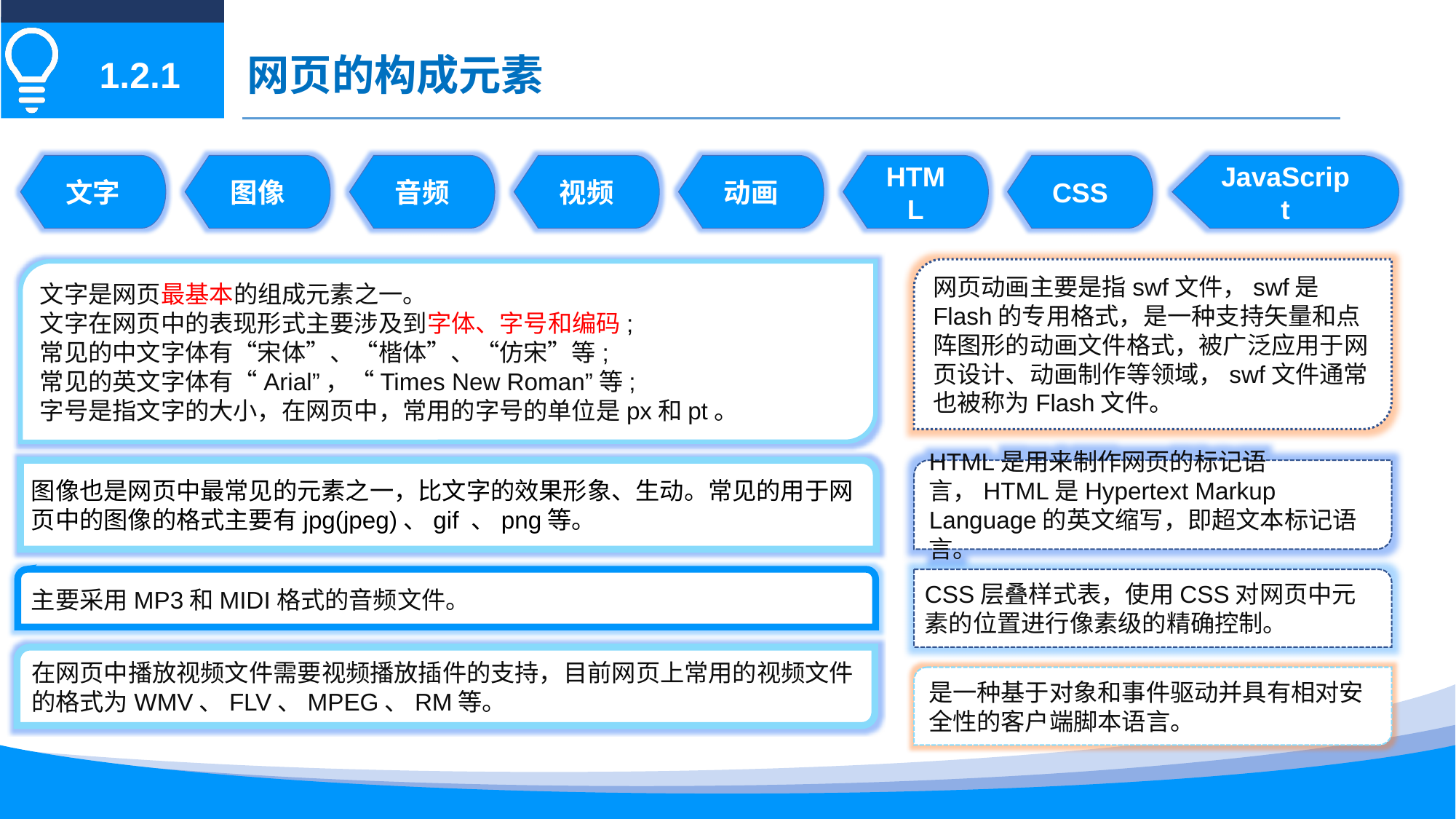

# 网页的构成元素
1.2.1
文字
图像
音频
视频
动画
HTML
CSS
JavaScript
网页动画主要是指swf文件，swf是Flash的专用格式，是一种支持矢量和点阵图形的动画文件格式，被广泛应用于网页设计、动画制作等领域，swf文件通常也被称为Flash文件。
文字是网页最基本的组成元素之一。
文字在网页中的表现形式主要涉及到字体、字号和编码;
常见的中文字体有“宋体”、“楷体”、“仿宋”等;
常见的英文字体有“Arial”，“Times New Roman”等;
字号是指文字的大小，在网页中，常用的字号的单位是px和pt。
图像也是网页中最常见的元素之一，比文字的效果形象、生动。常见的用于网页中的图像的格式主要有jpg(jpeg)、gif 、png等。
HTML是用来制作网页的标记语言，HTML是Hypertext Markup Language的英文缩写，即超文本标记语言。
主要采用MP3和MIDI格式的音频文件。
CSS层叠样式表，使用CSS对网页中元素的位置进行像素级的精确控制。
在网页中播放视频文件需要视频播放插件的支持，目前网页上常用的视频文件的格式为WMV、FLV、MPEG、RM等。
是一种基于对象和事件驱动并具有相对安全性的客户端脚本语言。